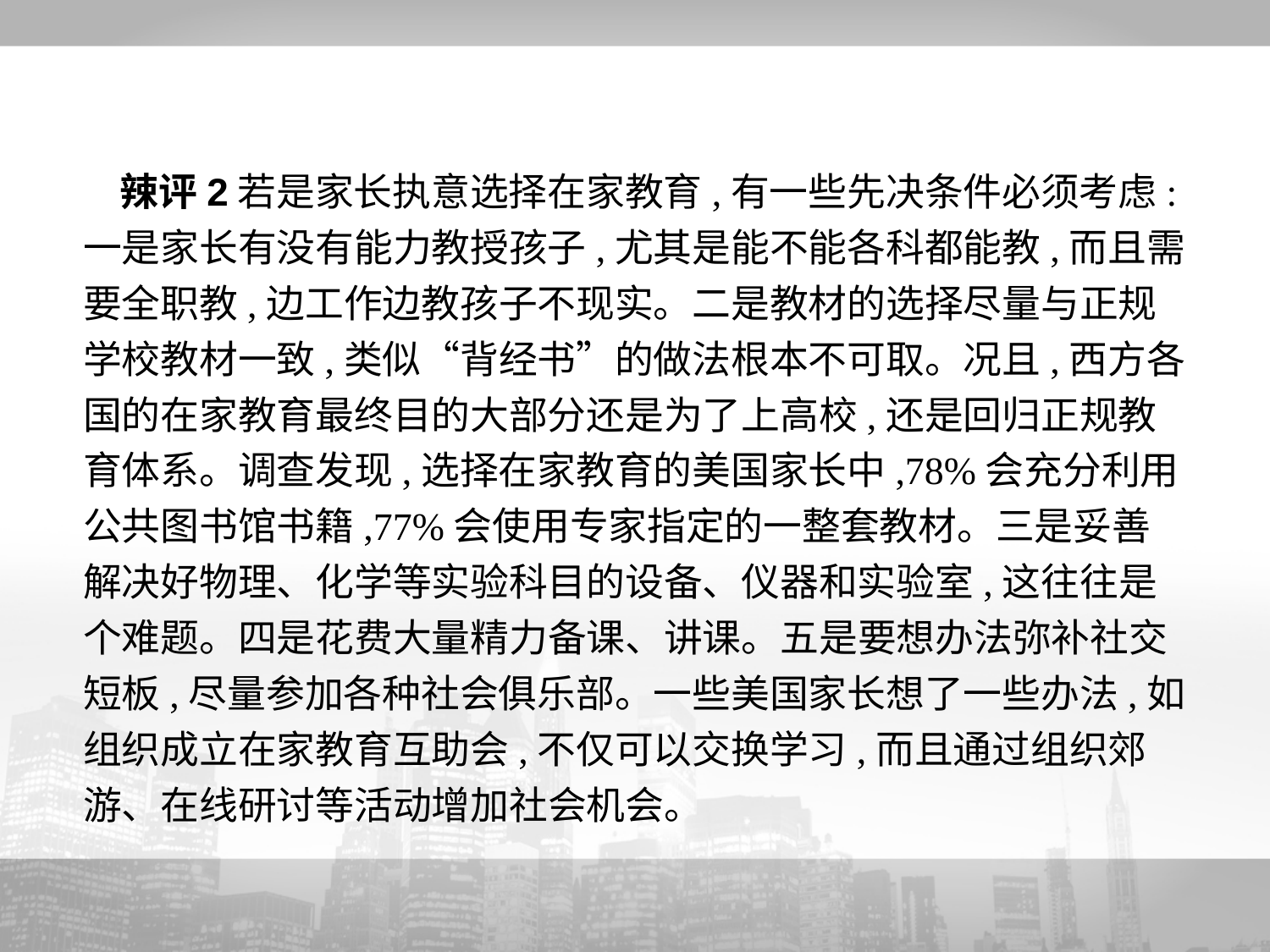

辣评2若是家长执意选择在家教育,有一些先决条件必须考虑:一是家长有没有能力教授孩子,尤其是能不能各科都能教,而且需要全职教,边工作边教孩子不现实。二是教材的选择尽量与正规学校教材一致,类似“背经书”的做法根本不可取。况且,西方各国的在家教育最终目的大部分还是为了上高校,还是回归正规教育体系。调查发现,选择在家教育的美国家长中,78%会充分利用公共图书馆书籍,77%会使用专家指定的一整套教材。三是妥善解决好物理、化学等实验科目的设备、仪器和实验室,这往往是个难题。四是花费大量精力备课、讲课。五是要想办法弥补社交短板,尽量参加各种社会俱乐部。一些美国家长想了一些办法,如组织成立在家教育互助会,不仅可以交换学习,而且通过组织郊游、在线研讨等活动增加社会机会。